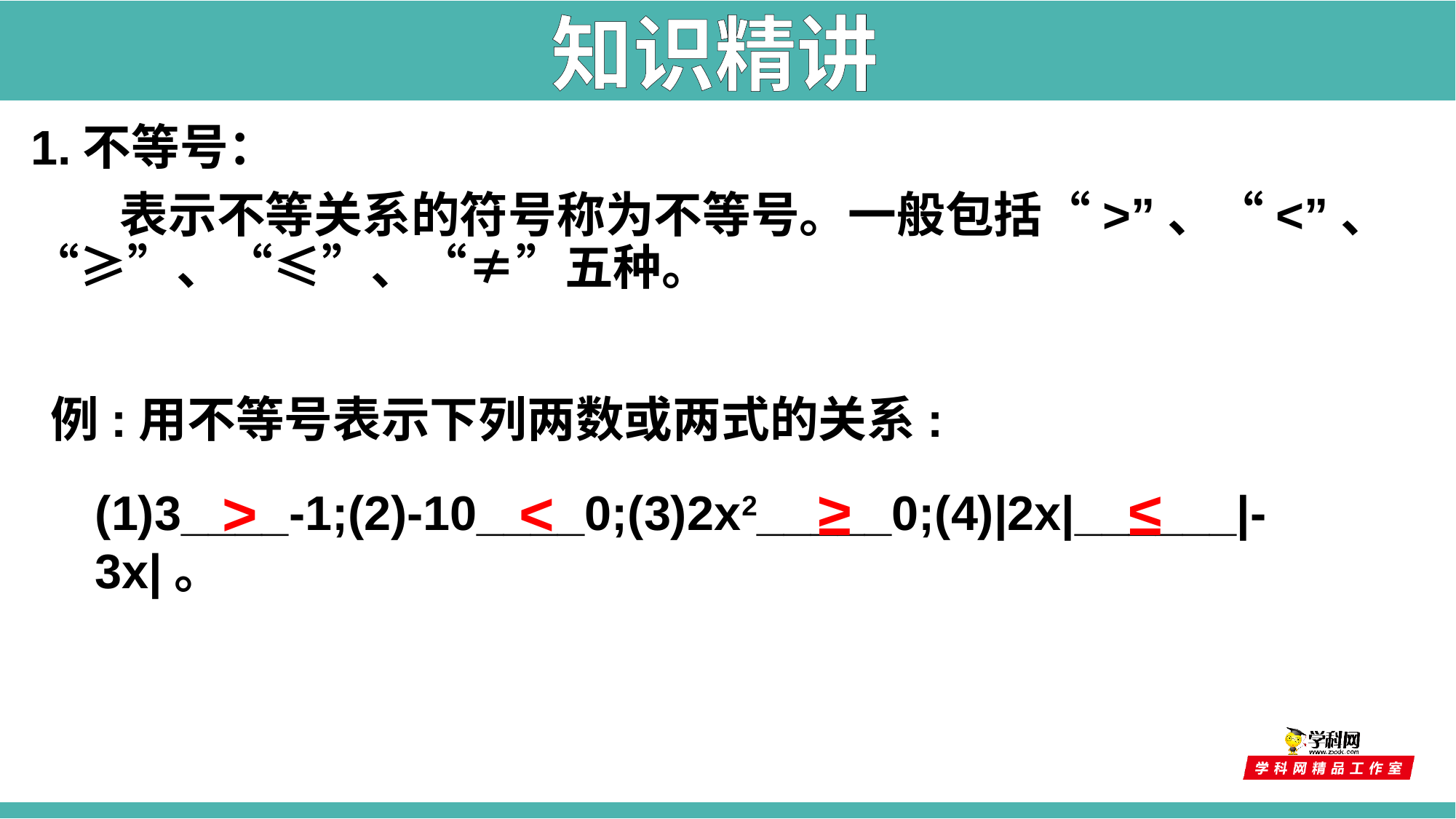

知识精讲
1.不等号：
       表示不等关系的符号称为不等号。一般包括“>”、“<”、“≥”、“≤”、“≠”五种。
例:用不等号表示下列两数或两式的关系:
>
<
≥
≤
(1)3____-1;(2)-10____0;(3)2x2_____0;(4)|2x|______|-3x|。